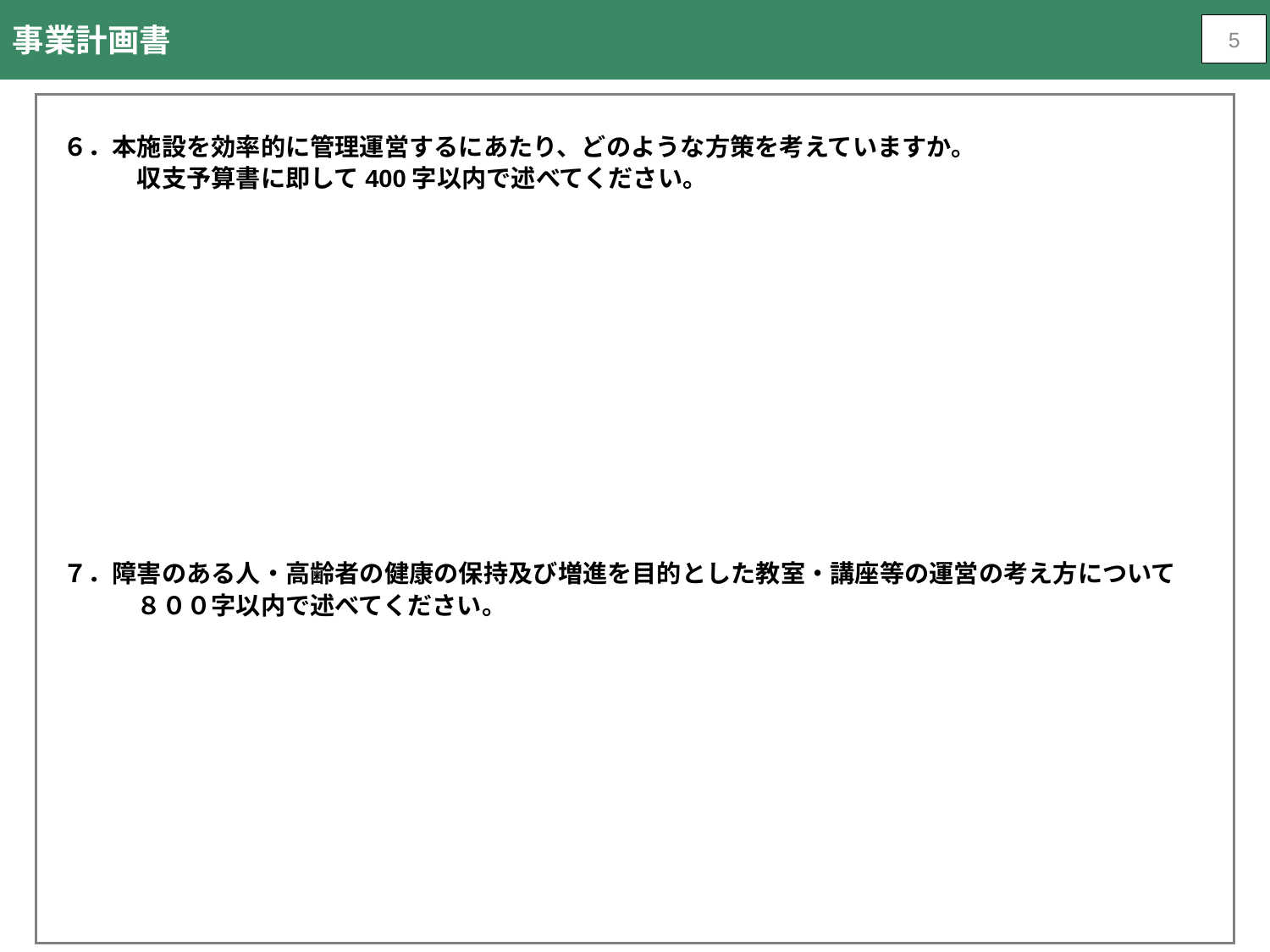

事業計画書
5

６．本施設を効率的に管理運営するにあたり、どのような方策を考えていますか。
　　　収支予算書に即して400字以内で述べてください。

７．障害のある人・高齢者の健康の保持及び増進を目的とした教室・講座等の運営の考え方について
　　　８００字以内で述べてください。